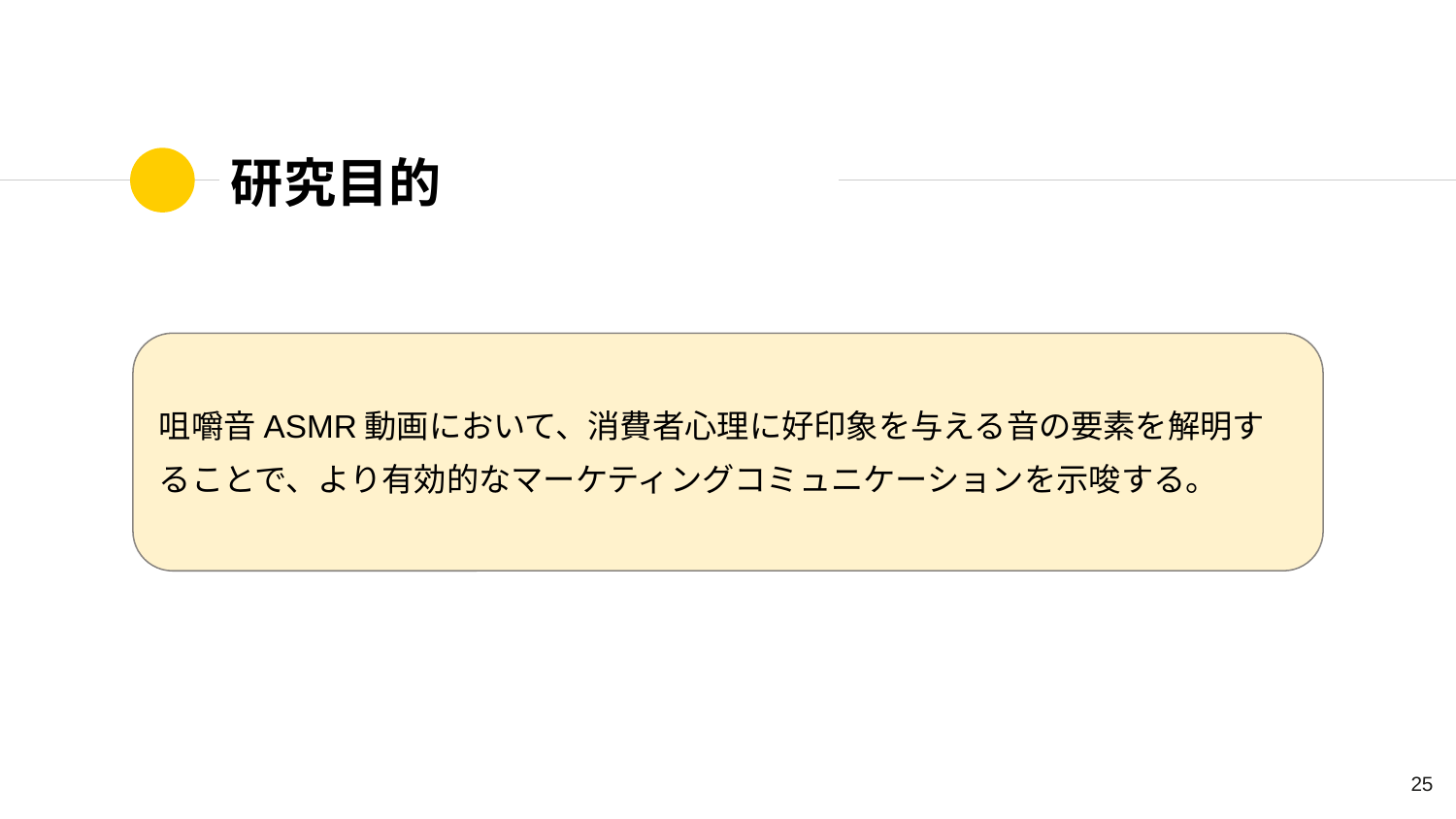

# 研究目的

咀嚼音ASMR動画において、消費者心理に好印象を与える音の要素を解明することで、より有効的なマーケティングコミュニケーションを示唆する。

25